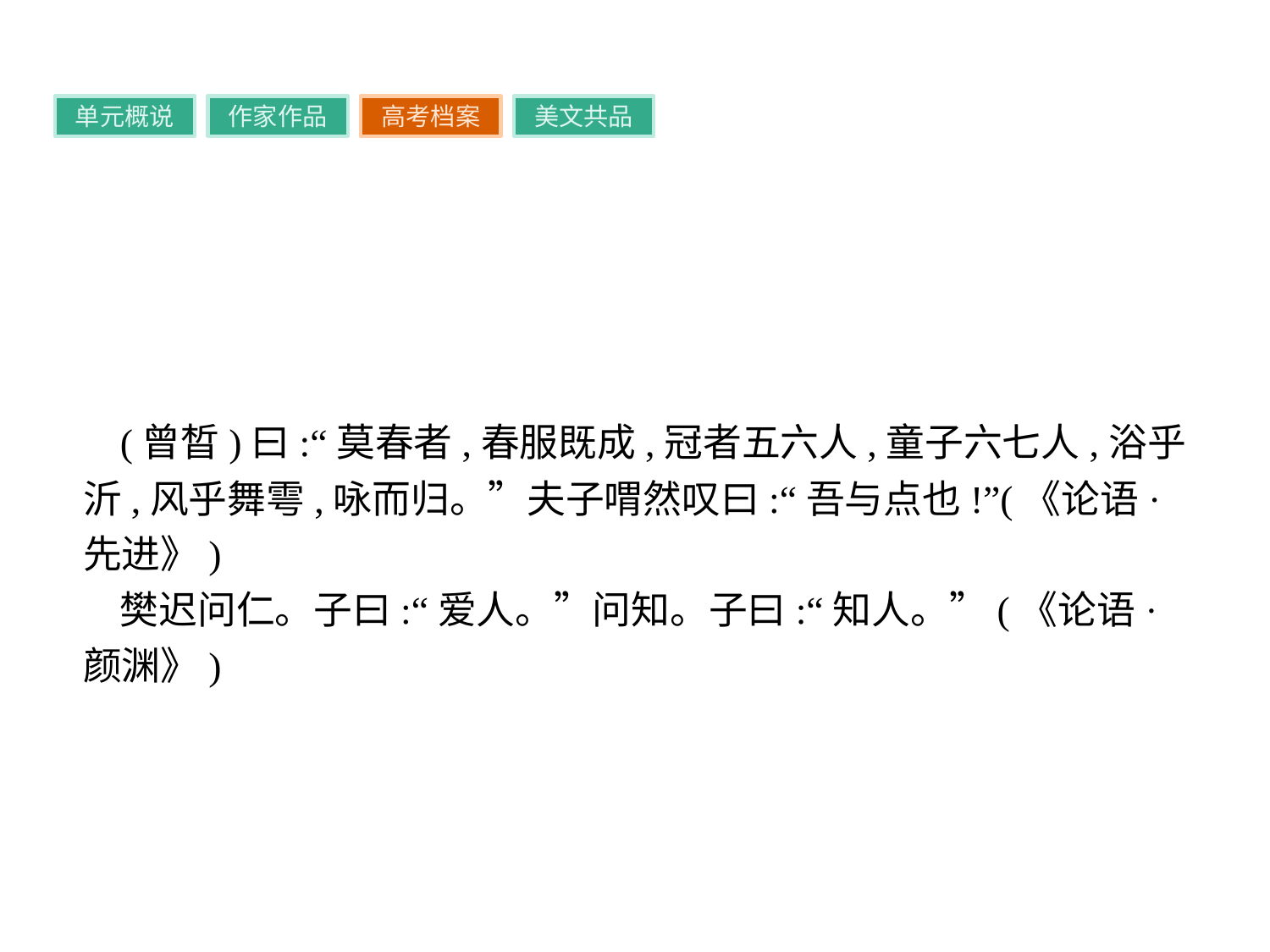

单元概说
作家作品
高考档案
美文共品
(曾晳)曰:“莫春者,春服既成,冠者五六人,童子六七人,浴乎沂,风乎舞雩,咏而归。”夫子喟然叹曰:“吾与点也!”(《论语·先进》)
樊迟问仁。子曰:“爱人。”问知。子曰:“知人。”(《论语·颜渊》)